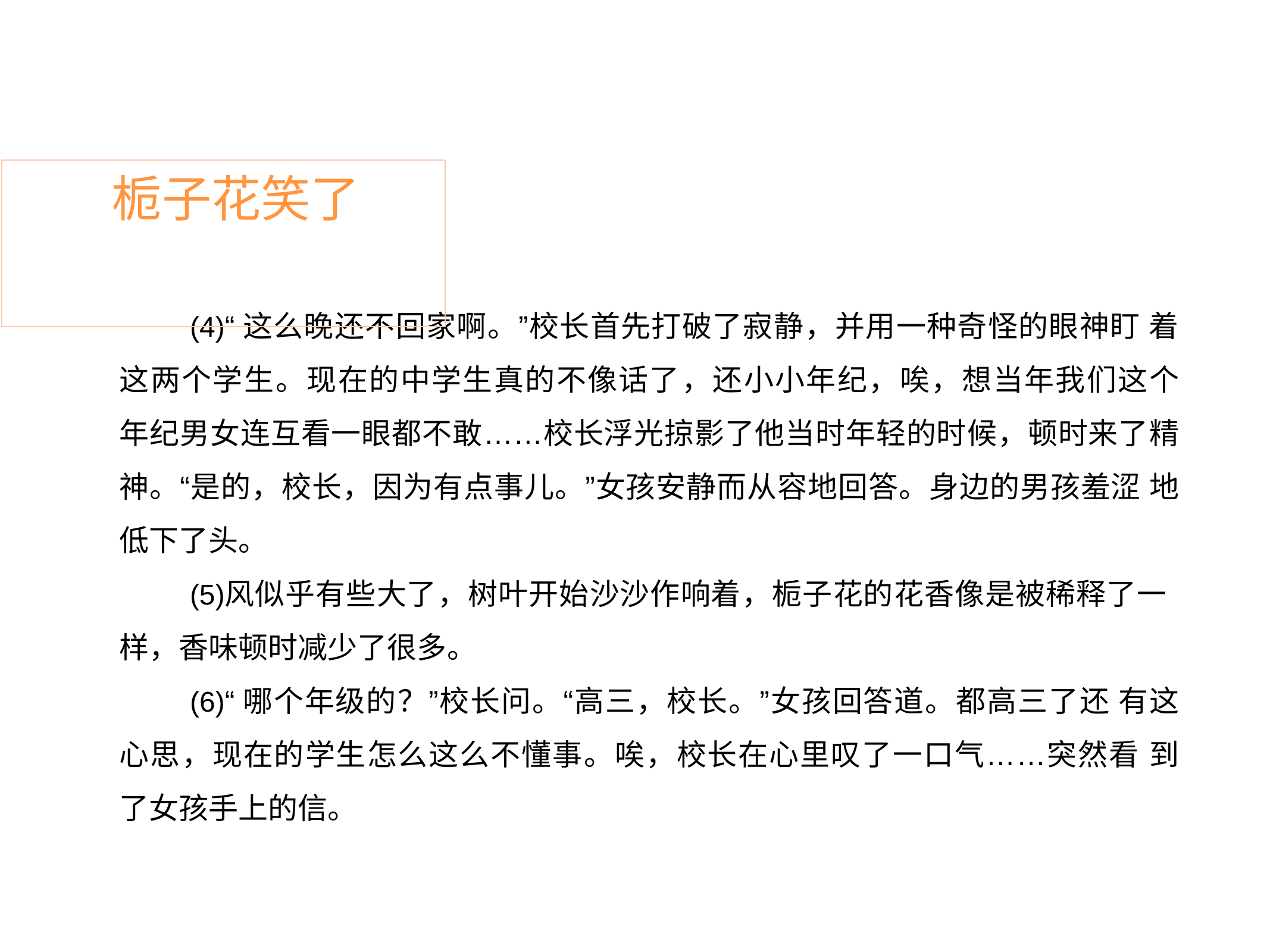

# 栀子花笑了
“这么晚还不回家啊。”校长首先打破了寂静，并用一种奇怪的眼神盯 着这两个学生。现在的中学生真的不像话了，还小小年纪，唉，想当年我们这个 年纪男女连互看一眼都不敢……校长浮光掠影了他当时年轻的时候，顿时来了精 神。“是的，校长，因为有点事儿。”女孩安静而从容地回答。身边的男孩羞涩 地低下了头。
风似乎有些大了，树叶开始沙沙作响着，栀子花的花香像是被稀释了一 样，香味顿时减少了很多。
“哪个年级的？”校长问。“高三，校长。”女孩回答道。都高三了还 有这心思，现在的学生怎么这么不懂事。唉，校长在心里叹了一口气……突然看 到了女孩手上的信。